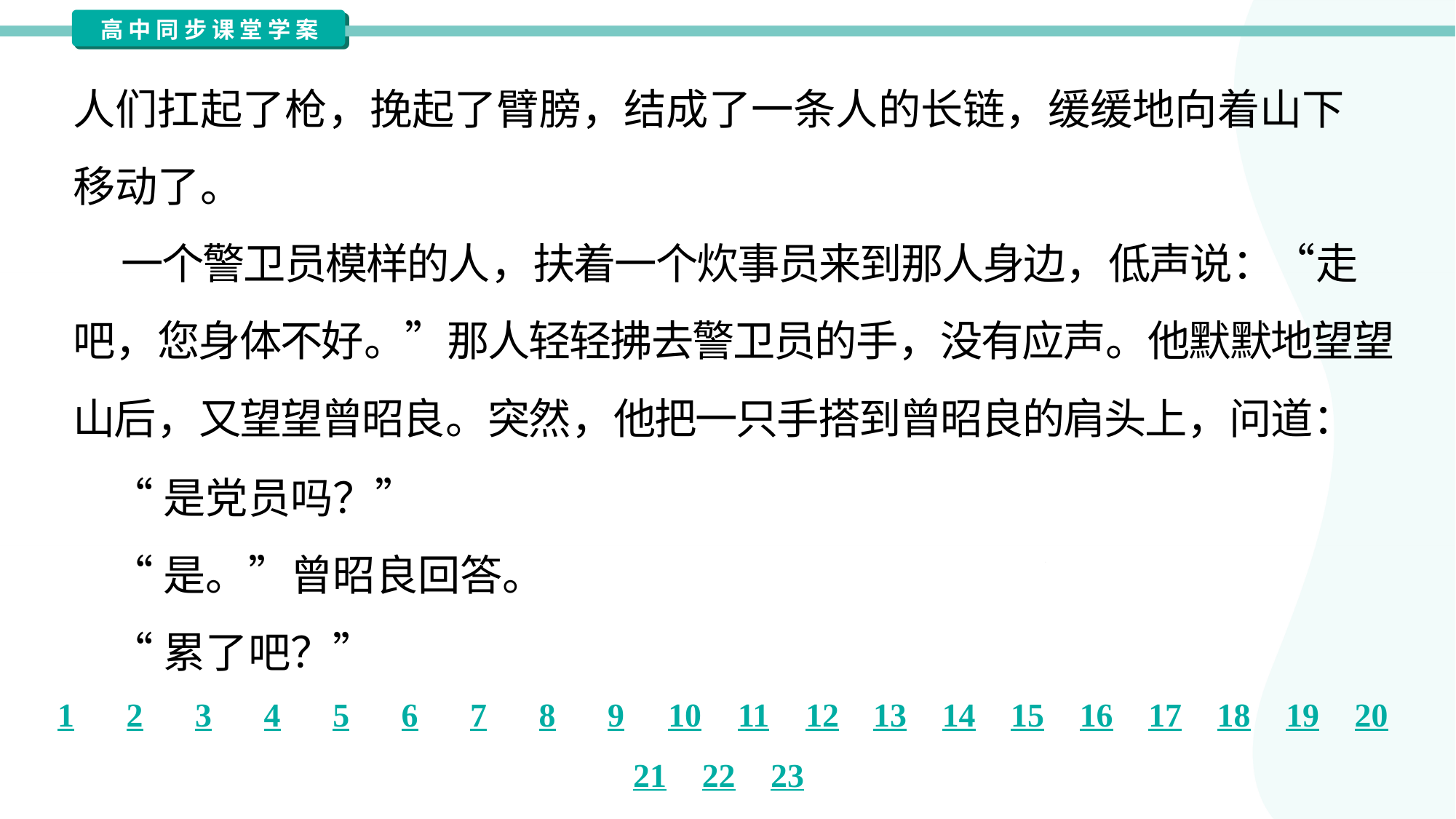

人们扛起了枪，挽起了臂膀，结成了一条人的长链，缓缓地向着山下
移动了。
    一个警卫员模样的人，扶着一个炊事员来到那人身边，低声说：“走
吧，您身体不好。”那人轻轻拂去警卫员的手，没有应声。他默默地望望
山后，又望望曾昭良。突然，他把一只手搭到曾昭良的肩头上，问道：
    “是党员吗？”
    “是。”曾昭良回答。
    “累了吧？”